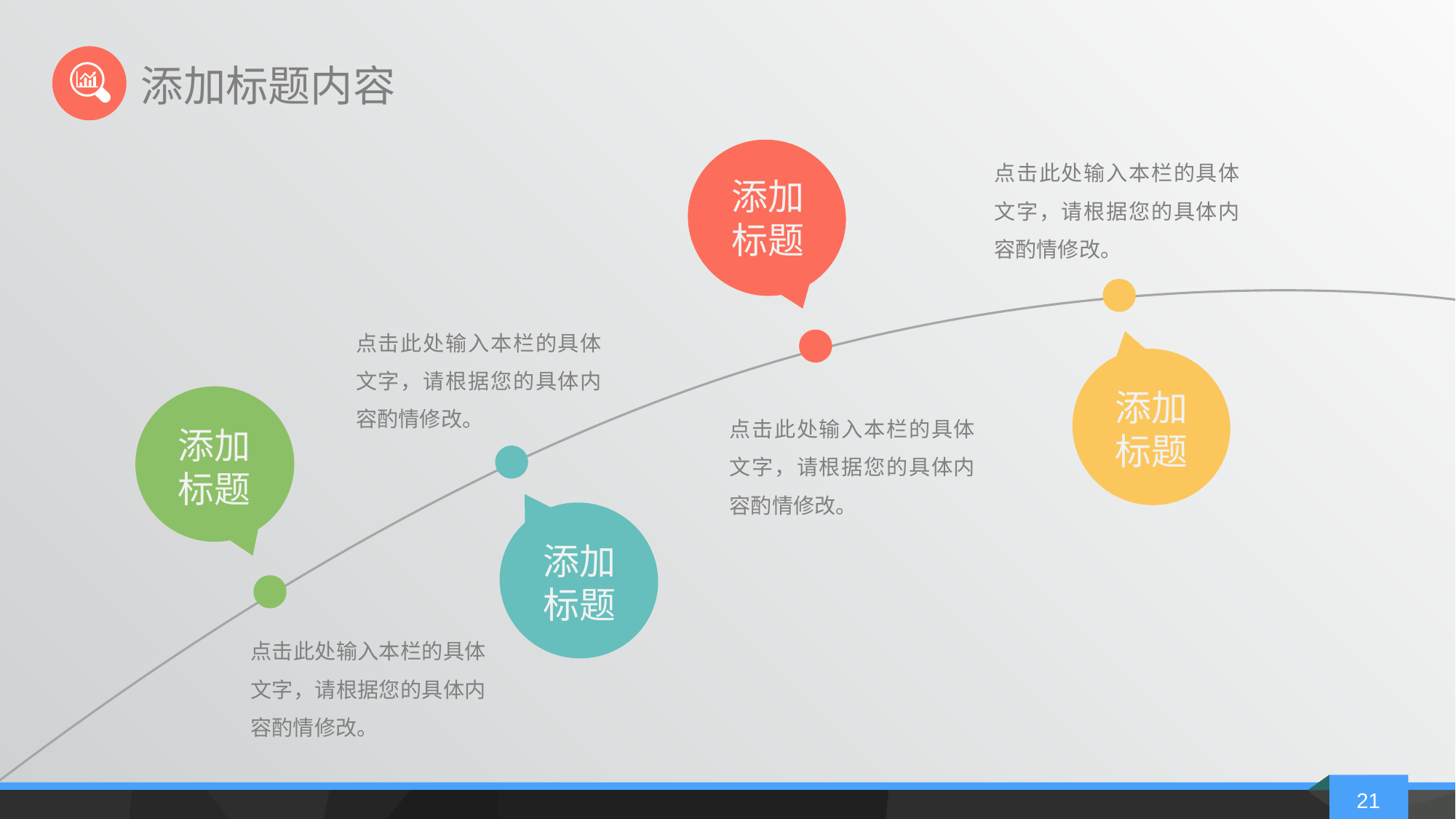

添加标题内容
点击此处输入本栏的具体文字，请根据您的具体内容酌情修改。

添加
标题

点击此处输入本栏的具体文字，请根据您的具体内容酌情修改。

添加
标题

添加
标题
点击此处输入本栏的具体文字，请根据您的具体内容酌情修改。

添加
标题

点击此处输入本栏的具体文字，请根据您的具体内容酌情修改。